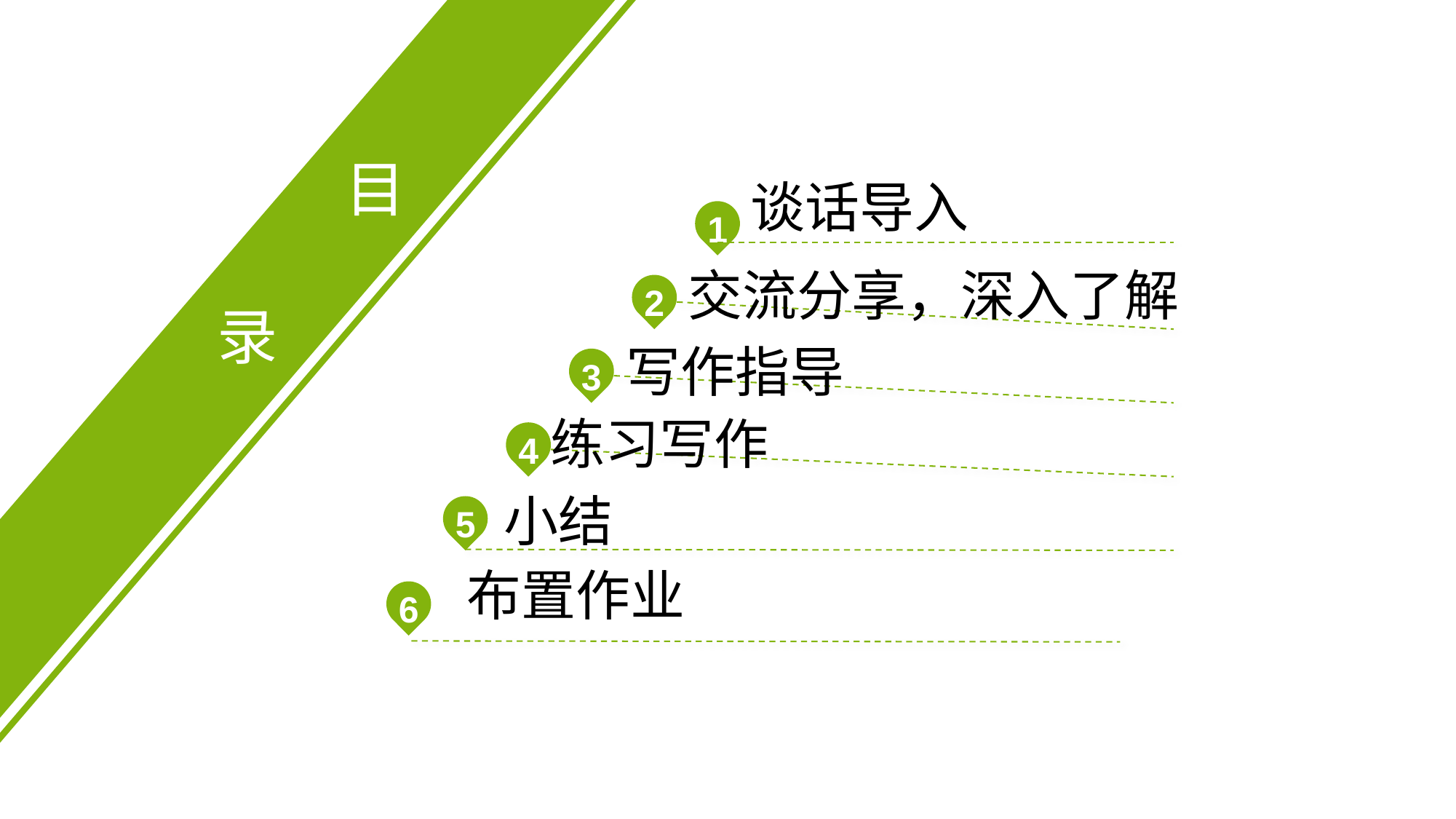

目
谈话导入
1
交流分享，深入了解
2
录
写作指导
3
练习写作
4
小结
5
布置作业
6